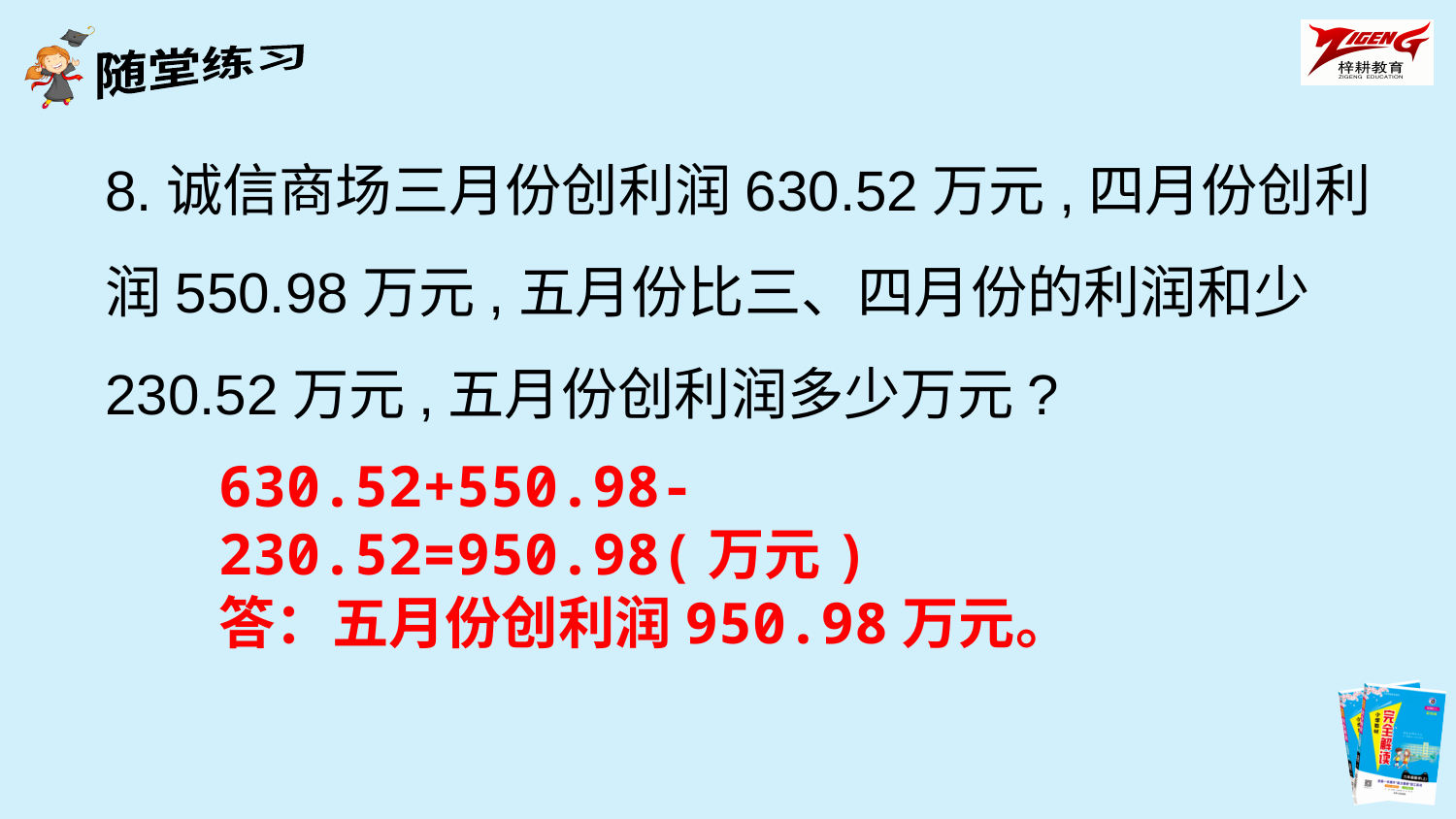

8.诚信商场三月份创利润630.52万元,四月份创利润550.98万元,五月份比三、四月份的利润和少230.52万元,五月份创利润多少万元?
630.52+550.98-230.52=950.98(万元)
答：五月份创利润950.98万元。